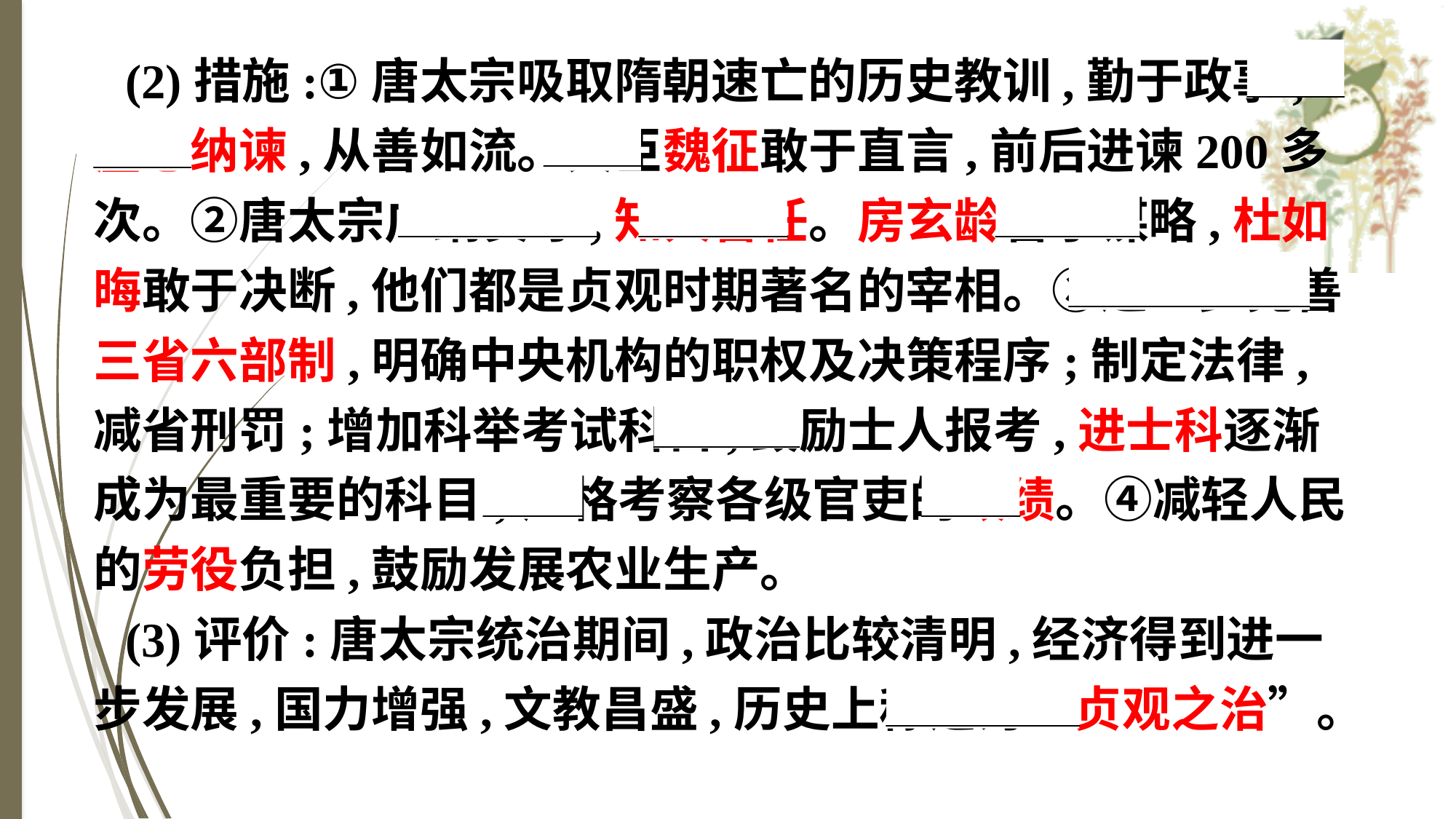

(2)措施:①唐太宗吸取隋朝速亡的历史教训,勤于政事,虚心纳谏,从善如流。大臣魏征敢于直言,前后进谏200多次。②唐太宗广纳贤才,知人善任。房玄龄善于谋略,杜如晦敢于决断,他们都是贞观时期著名的宰相。③进一步完善三省六部制,明确中央机构的职权及决策程序;制定法律,减省刑罚;增加科举考试科目,鼓励士人报考,进士科逐渐成为最重要的科目;严格考察各级官吏的政绩。④减轻人民的劳役负担,鼓励发展农业生产。
(3)评价:唐太宗统治期间,政治比较清明,经济得到进一步发展,国力增强,文教昌盛,历史上称之为“贞观之治”。